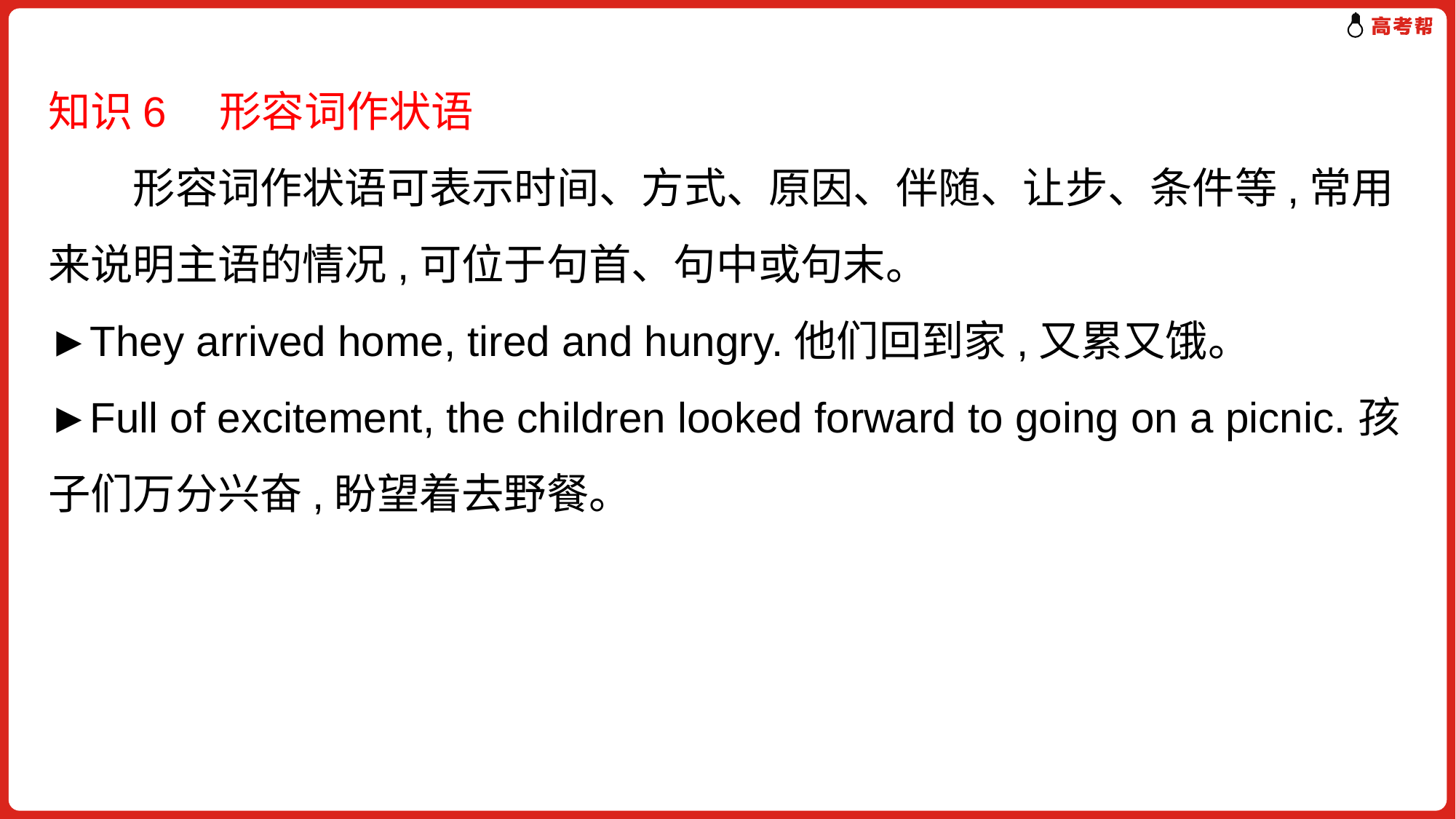

知识6　形容词作状语
　　形容词作状语可表示时间、方式、原因、伴随、让步、条件等,常用来说明主语的情况,可位于句首、句中或句末。
►They arrived home, tired and hungry.他们回到家,又累又饿。
►Full of excitement, the children looked forward to going on a picnic.孩子们万分兴奋,盼望着去野餐。